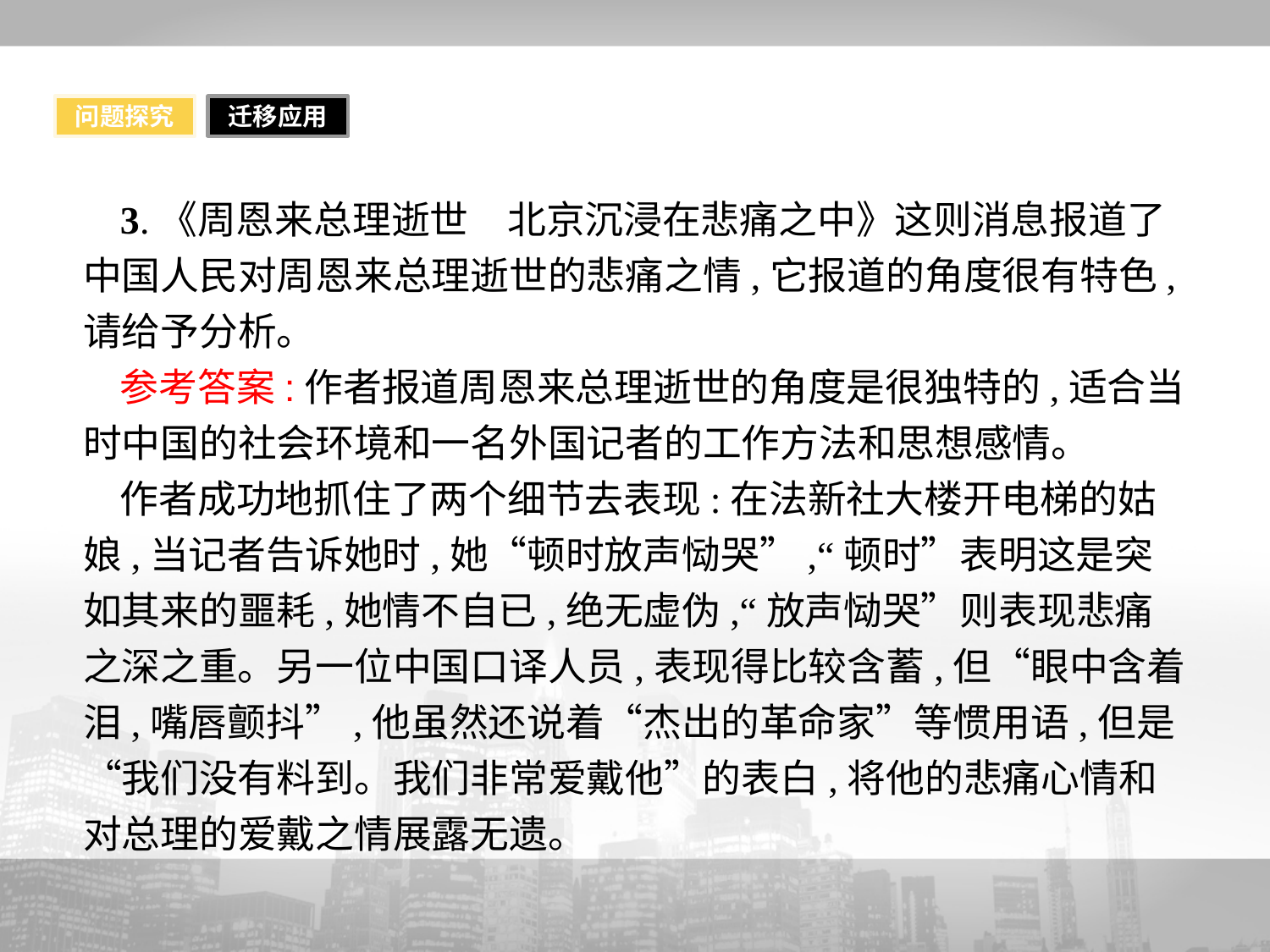

问题探究
迁移应用
3.《周恩来总理逝世　北京沉浸在悲痛之中》这则消息报道了中国人民对周恩来总理逝世的悲痛之情,它报道的角度很有特色,请给予分析。
参考答案:作者报道周恩来总理逝世的角度是很独特的,适合当时中国的社会环境和一名外国记者的工作方法和思想感情。
作者成功地抓住了两个细节去表现:在法新社大楼开电梯的姑娘,当记者告诉她时,她“顿时放声恸哭”,“顿时”表明这是突如其来的噩耗,她情不自已,绝无虚伪,“放声恸哭”则表现悲痛之深之重。另一位中国口译人员,表现得比较含蓄,但“眼中含着泪,嘴唇颤抖”,他虽然还说着“杰出的革命家”等惯用语,但是“我们没有料到。我们非常爱戴他”的表白,将他的悲痛心情和对总理的爱戴之情展露无遗。